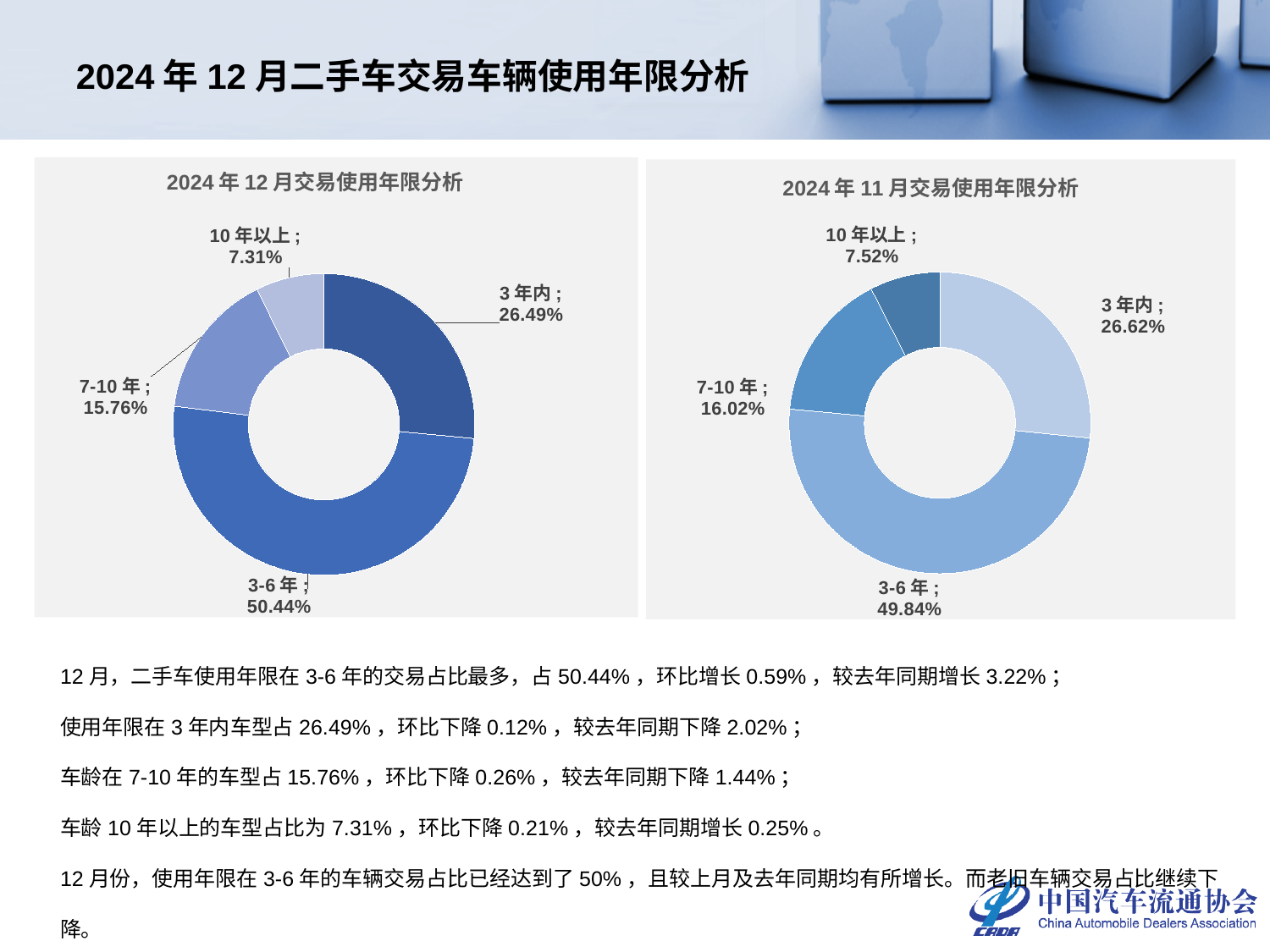

# 2024年12月二手车交易车辆使用年限分析

### Chart: 2024年12月交易使用年限分析

| Category | 车龄占比 |
|---|---|
| 3年内 | 0.2649130414647598 |
| 3-6年 | 0.504355294345485 |
| 7-10年 | 0.15759524180408965 |
| 10年以上 | 0.07313642238566563 |

### Chart: 2024年11月交易使用年限分析

| Category |  |
|---|---|
| 3年内 | 0.26615790502356856 |
| 3-6年 | 0.49842437710113385 |
| 7-10年 | 0.1601882347143298 |
| 10年以上 | 0.07522948316096778 |
12月，二手车使用年限在3-6年的交易占比最多，占50.44%，环比增长0.59%，较去年同期增长3.22%；
使用年限在3年内车型占26.49%，环比下降0.12%，较去年同期下降2.02%；
车龄在7-10年的车型占15.76%，环比下降0.26%，较去年同期下降1.44%；
车龄10年以上的车型占比为7.31%，环比下降0.21%，较去年同期增长0.25%。
12月份，使用年限在3-6年的车辆交易占比已经达到了50%，且较上月及去年同期均有所增长。而老旧车辆交易占比继续下降。